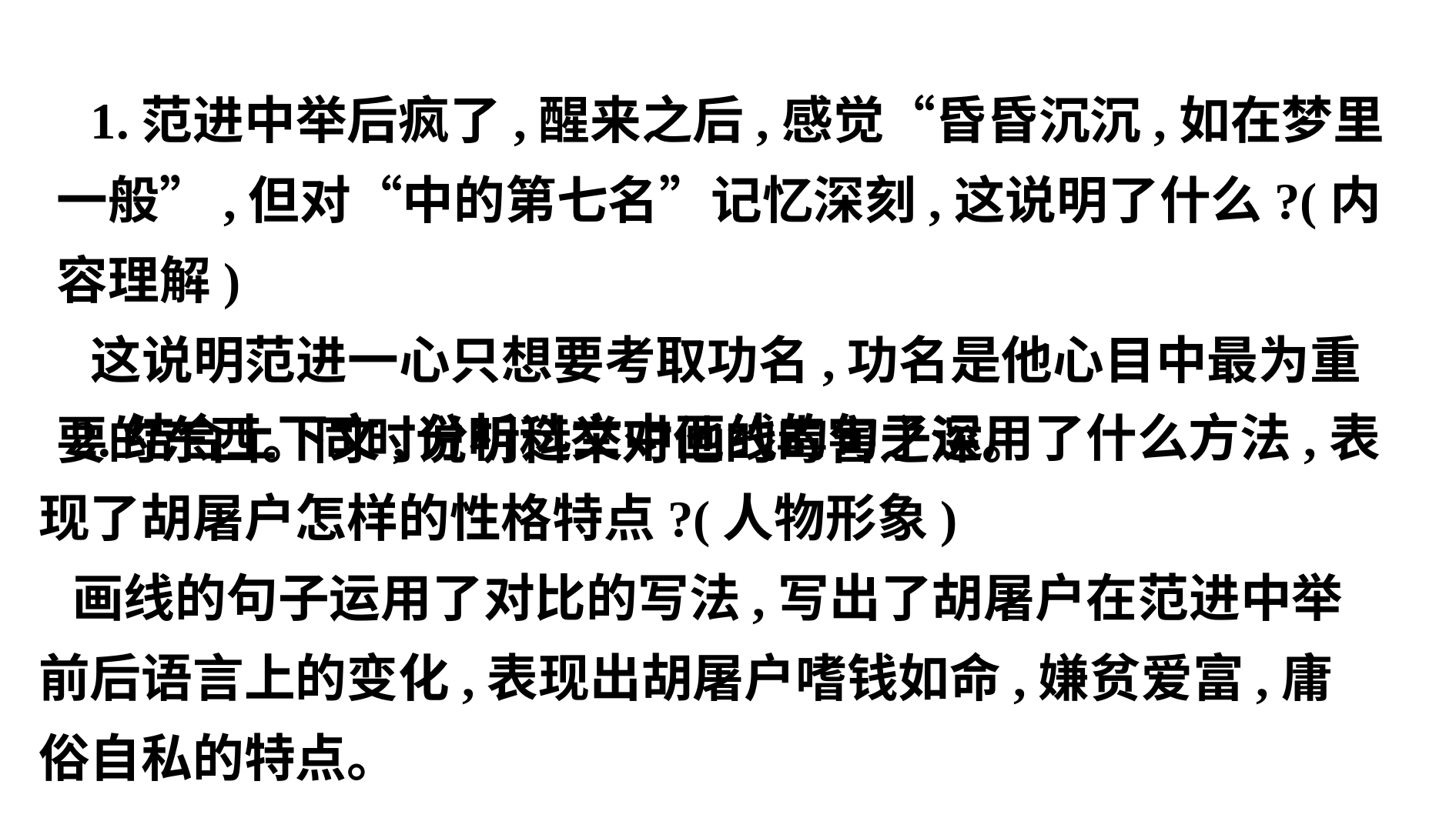

1.范进中举后疯了,醒来之后,感觉“昏昏沉沉,如在梦里一般”,但对“中的第七名”记忆深刻,这说明了什么?(内容理解)
这说明范进一心只想要考取功名,功名是他心目中最为重要的东西。同时说明科举对他的毒害之深。
2.结合上下文,分析选文中画线的句子运用了什么方法,表现了胡屠户怎样的性格特点?(人物形象)
画线的句子运用了对比的写法,写出了胡屠户在范进中举前后语言上的变化,表现出胡屠户嗜钱如命,嫌贫爱富,庸俗自私的特点。